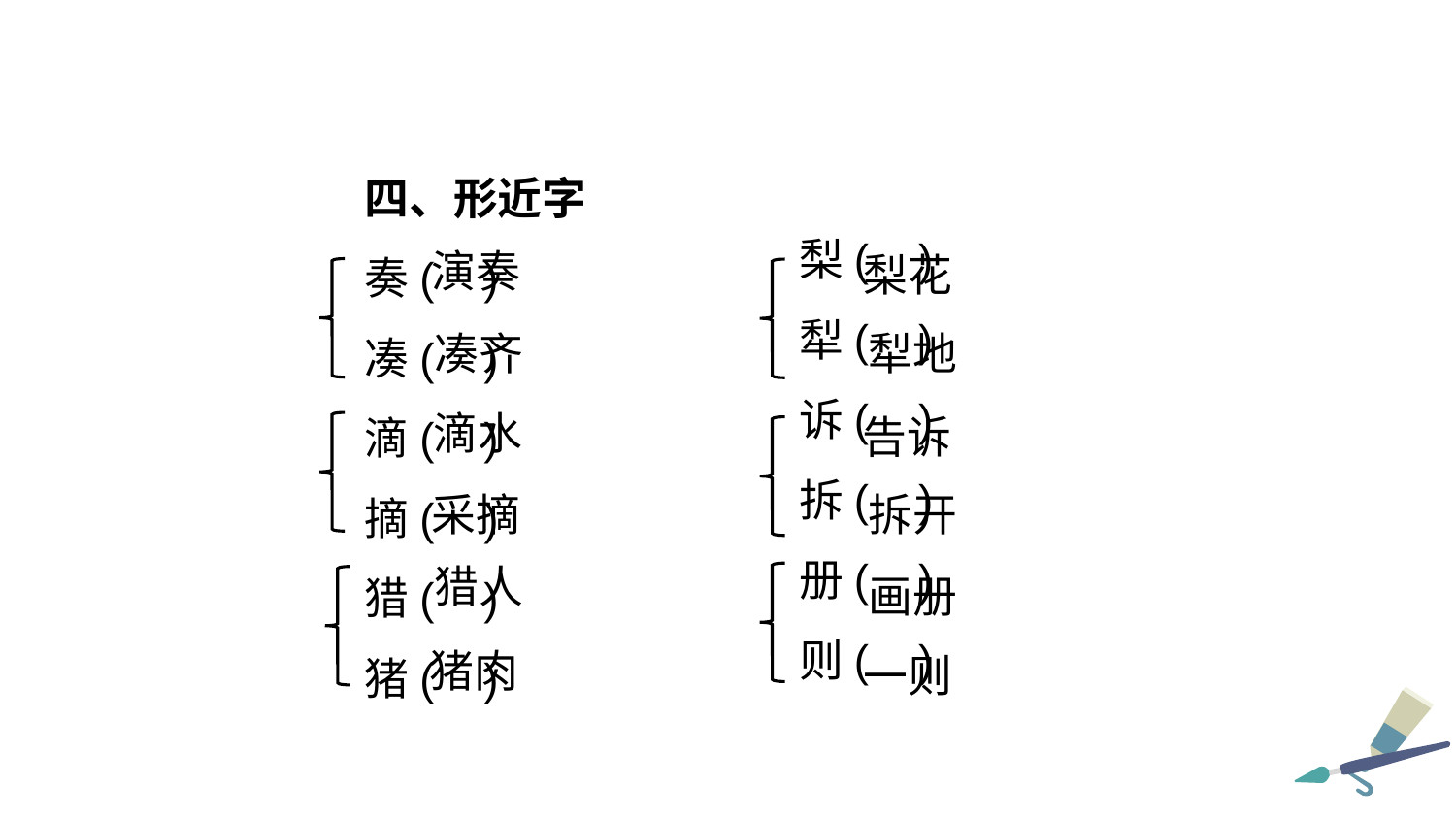

四、形近字
奏(    )
凑(    )
滴(    )
摘(    )
猎(    )
猪(    )

梨(    )
犁(    )
诉(    )
拆(    )
册(    )
则(    )
演奏
梨花

凑齐
犁地
滴水
告诉

采摘
拆开
猎人
画册

猪肉
一则